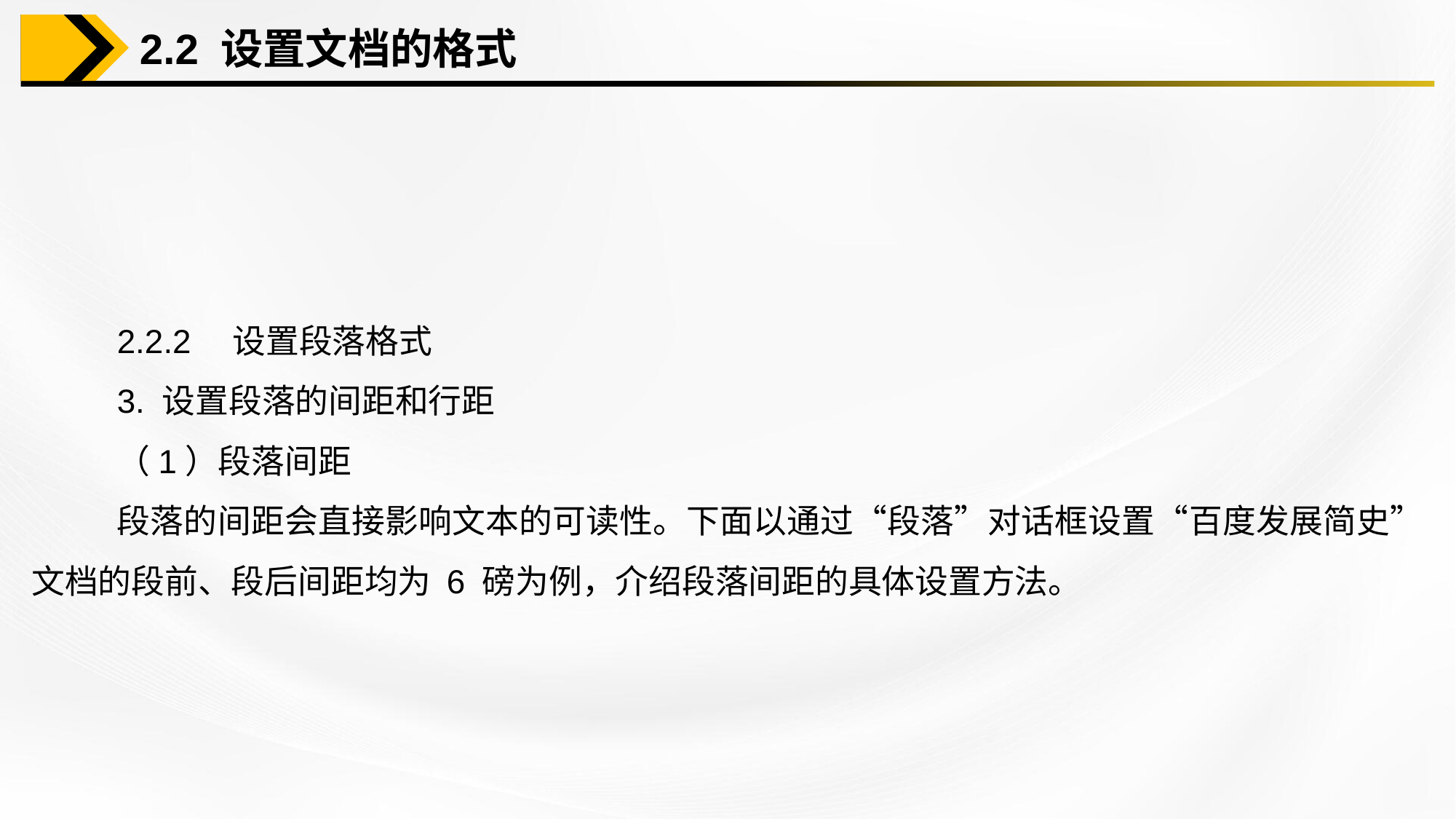

2.2 设置文档的格式
2.2.2　设置段落格式
3. 设置段落的间距和行距
（1）段落间距
段落的间距会直接影响文本的可读性。下面以通过“段落”对话框设置“百度发展简史”文档的段前、段后间距均为 6 磅为例，介绍段落间距的具体设置方法。